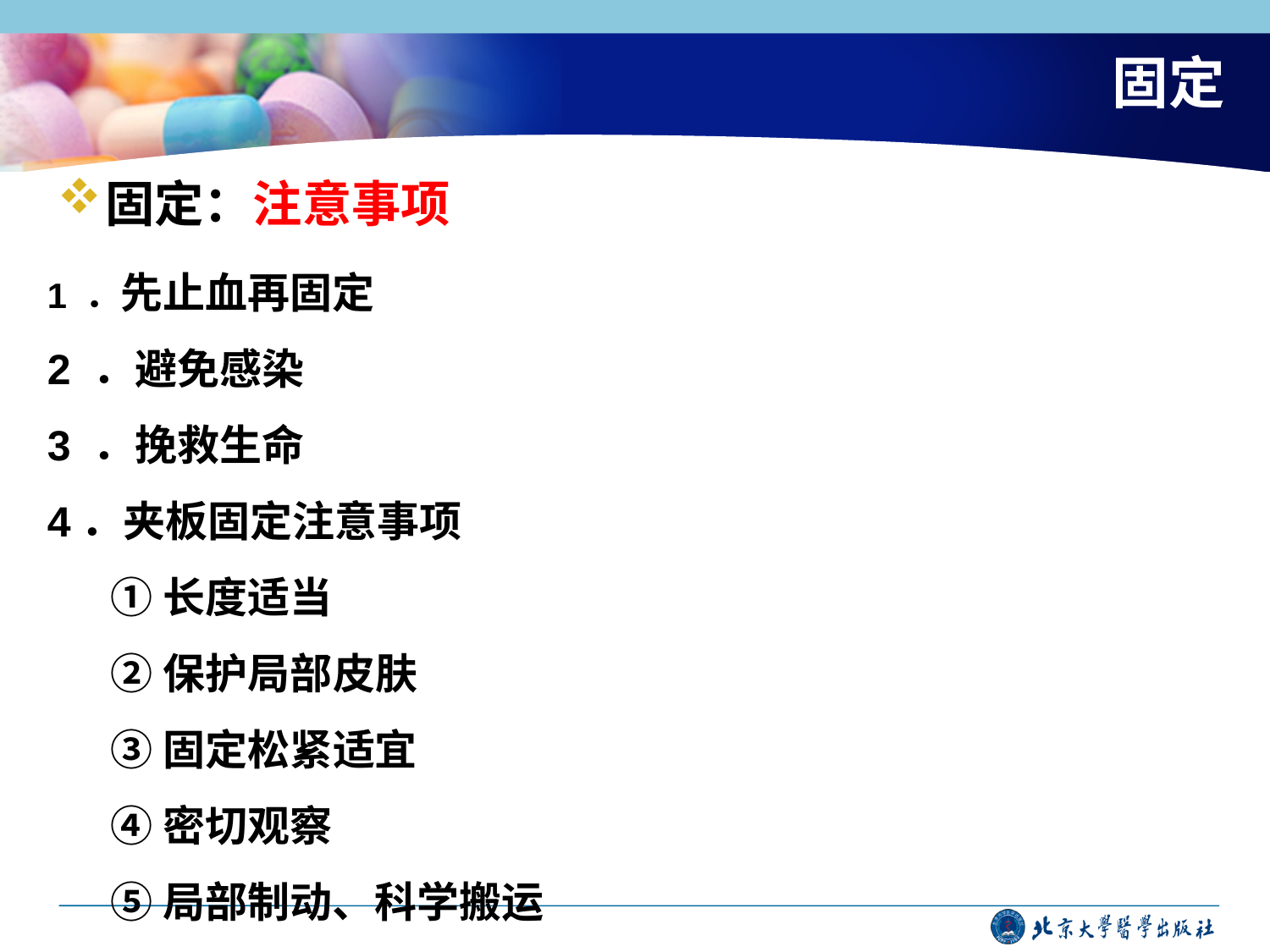

# 固定
固定：注意事项
1 ．先止血再固定
2 ．避免感染
3 ．挽救生命
4．夹板固定注意事项
①长度适当
②保护局部皮肤
③固定松紧适宜
④密切观察
⑤局部制动、科学搬运